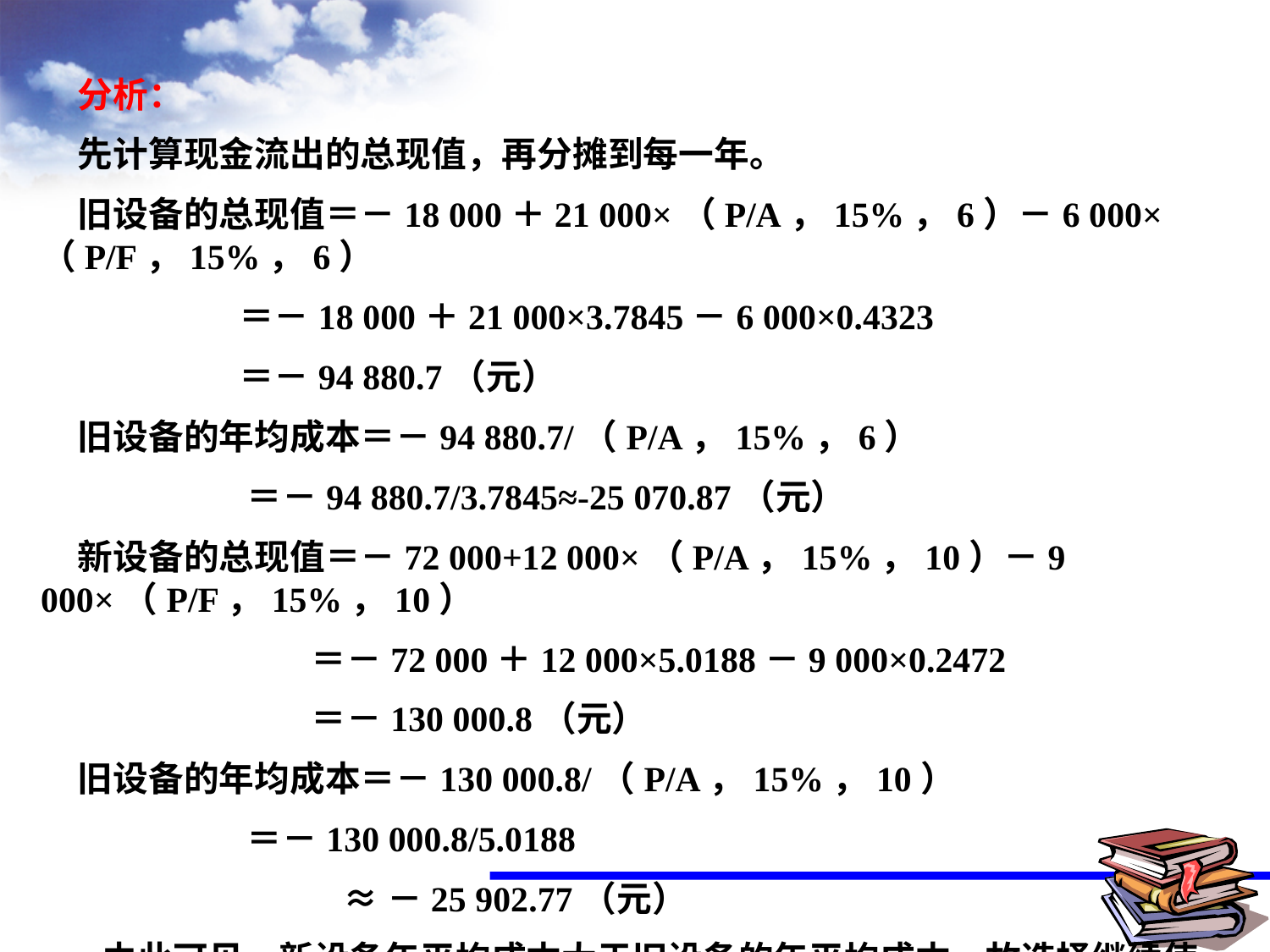

分析：
先计算现金流出的总现值，再分摊到每一年。旧设备的总现值＝－18 000＋21 000×（P/A，15%，6）－6 000×（P/F，15%，6）                   ＝－18 000＋21 000×3.7845－6 000×0.4323                   ＝－94 880.7（元）旧设备的年均成本＝－94 880.7/（P/A，15%，6）
                    ＝－94 880.7/3.7845≈-25 070.87（元）新设备的总现值＝－72 000+12 000×（P/A，15%，10）－9 000×（P/F，15%，10）                            ＝－72 000＋12 000×5.0188－9 000×0.2472                            ＝－130 000.8（元）旧设备的年均成本＝－130 000.8/（P/A，15%，10）
                    ＝－130 000.8/5.0188                                 ≈－25 902.77（元）
  由此可见，新设备年平均成本大于旧设备的年平均成本，故选择继续使用旧设备。